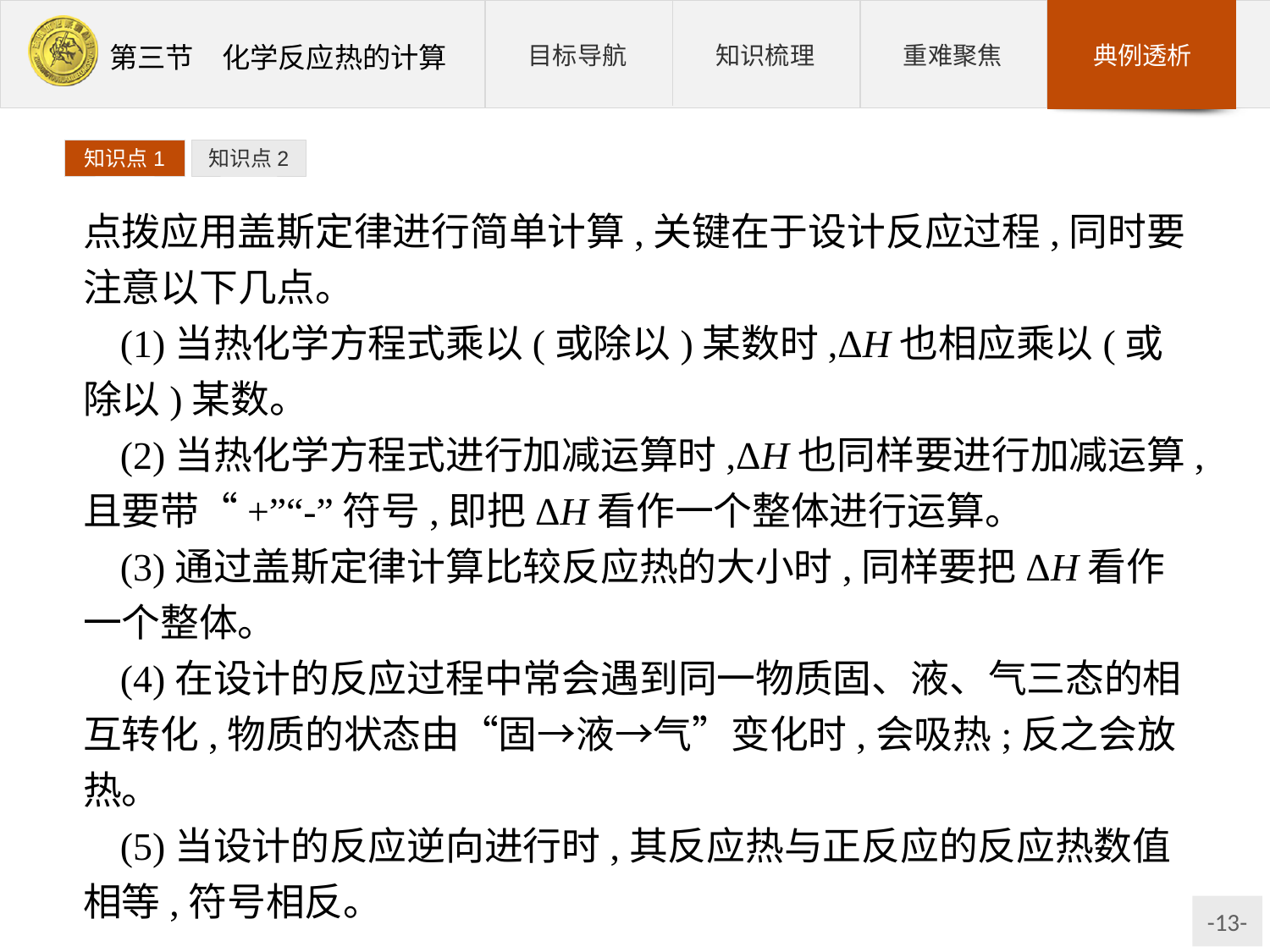

知识点1
知识点2
点拨应用盖斯定律进行简单计算,关键在于设计反应过程,同时要注意以下几点。
(1)当热化学方程式乘以(或除以)某数时,ΔH也相应乘以(或除以)某数。
(2)当热化学方程式进行加减运算时,ΔH也同样要进行加减运算,且要带“+”“-”符号,即把ΔH看作一个整体进行运算。
(3)通过盖斯定律计算比较反应热的大小时,同样要把ΔH看作一个整体。
(4)在设计的反应过程中常会遇到同一物质固、液、气三态的相互转化,物质的状态由“固→液→气”变化时,会吸热;反之会放热。
(5)当设计的反应逆向进行时,其反应热与正反应的反应热数值相等,符号相反。